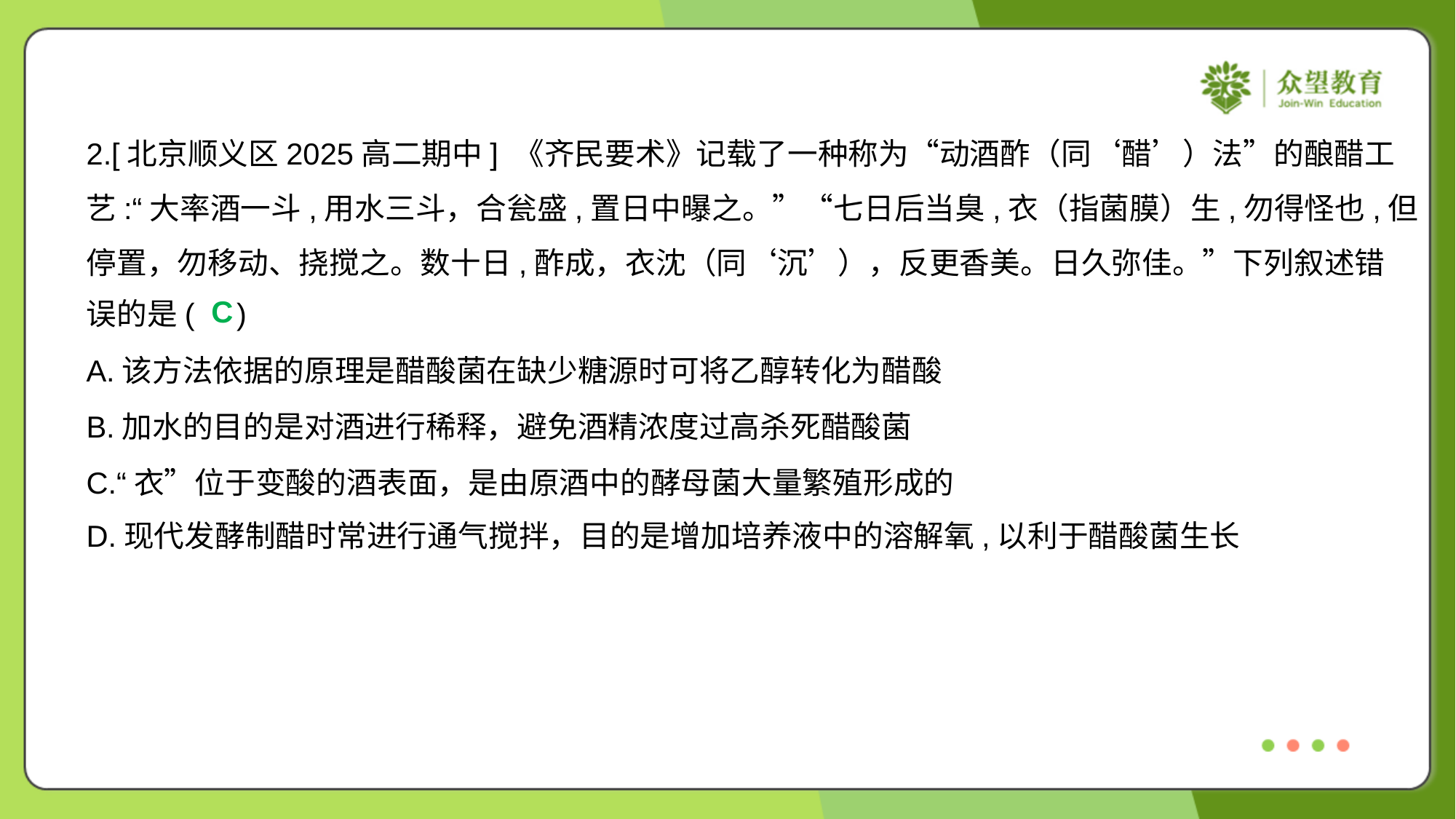

2.[北京顺义区2025高二期中] 《齐民要术》记载了一种称为“动酒酢（同‘醋’）法”的酿醋工
艺:“大率酒一斗,用水三斗，合瓮盛,置日中曝之。”“七日后当臭,衣（指菌膜）生,勿得怪也,但
停置，勿移动、挠搅之。数十日,酢成，衣沈（同‘沉’），反更香美。日久弥佳。”下列叙述错
误的是(     )
C
A.该方法依据的原理是醋酸菌在缺少糖源时可将乙醇转化为醋酸
B.加水的目的是对酒进行稀释，避免酒精浓度过高杀死醋酸菌
C.“衣”位于变酸的酒表面，是由原酒中的酵母菌大量繁殖形成的
D.现代发酵制醋时常进行通气搅拌，目的是增加培养液中的溶解氧,以利于醋酸菌生长